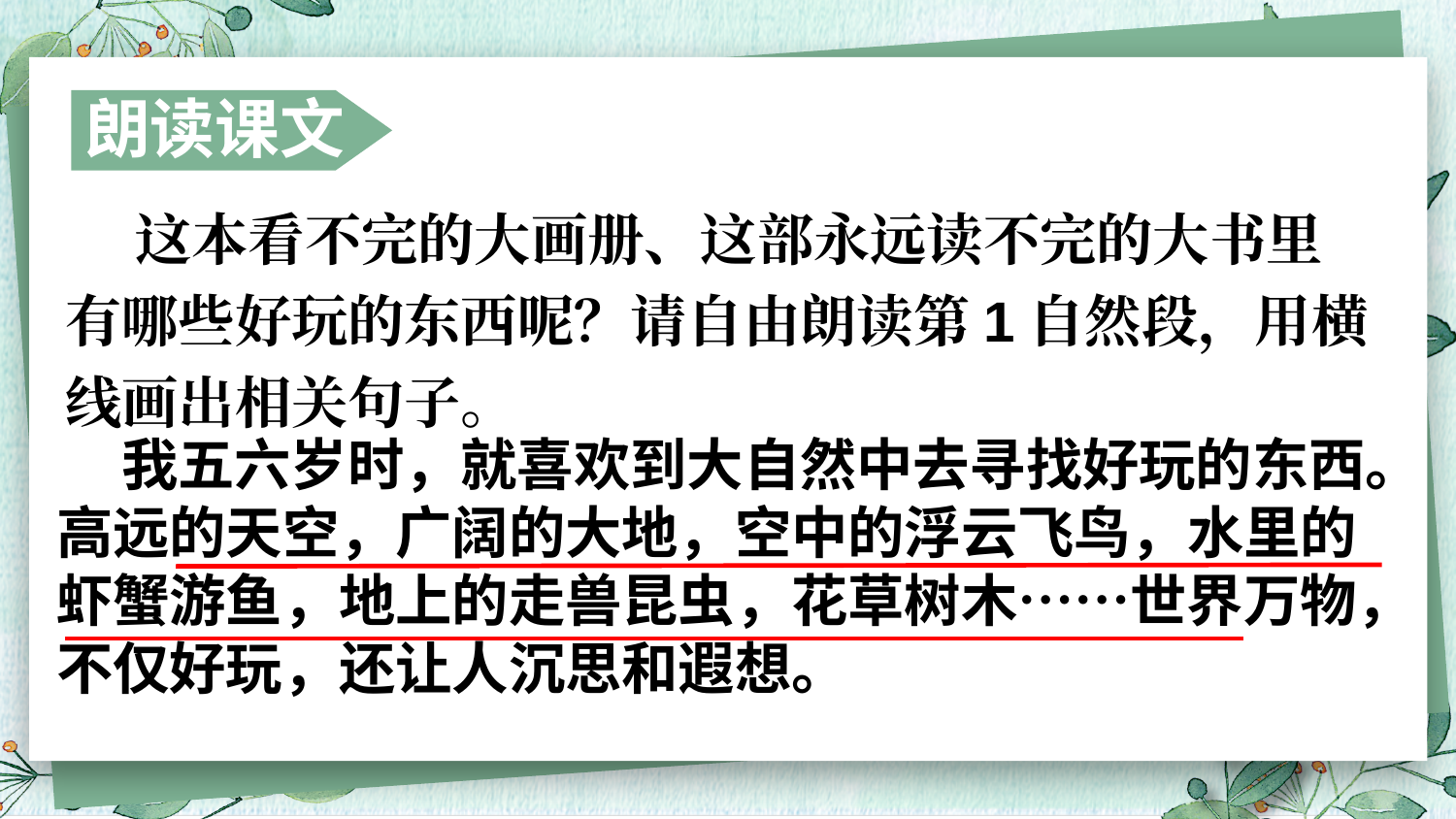

朗读课文

    这本看不完的大画册、这部永远读不完的大书里有哪些好玩的东西呢？请自由朗读第1自然段，用横线画出相关句子。
    我五六岁时，就喜欢到大自然中去寻找好玩的东西。高远的天空，广阔的大地，空中的浮云飞鸟，水里的虾蟹游鱼，地上的走兽昆虫，花草树木……世界万物，不仅好玩，还让人沉思和遐想。